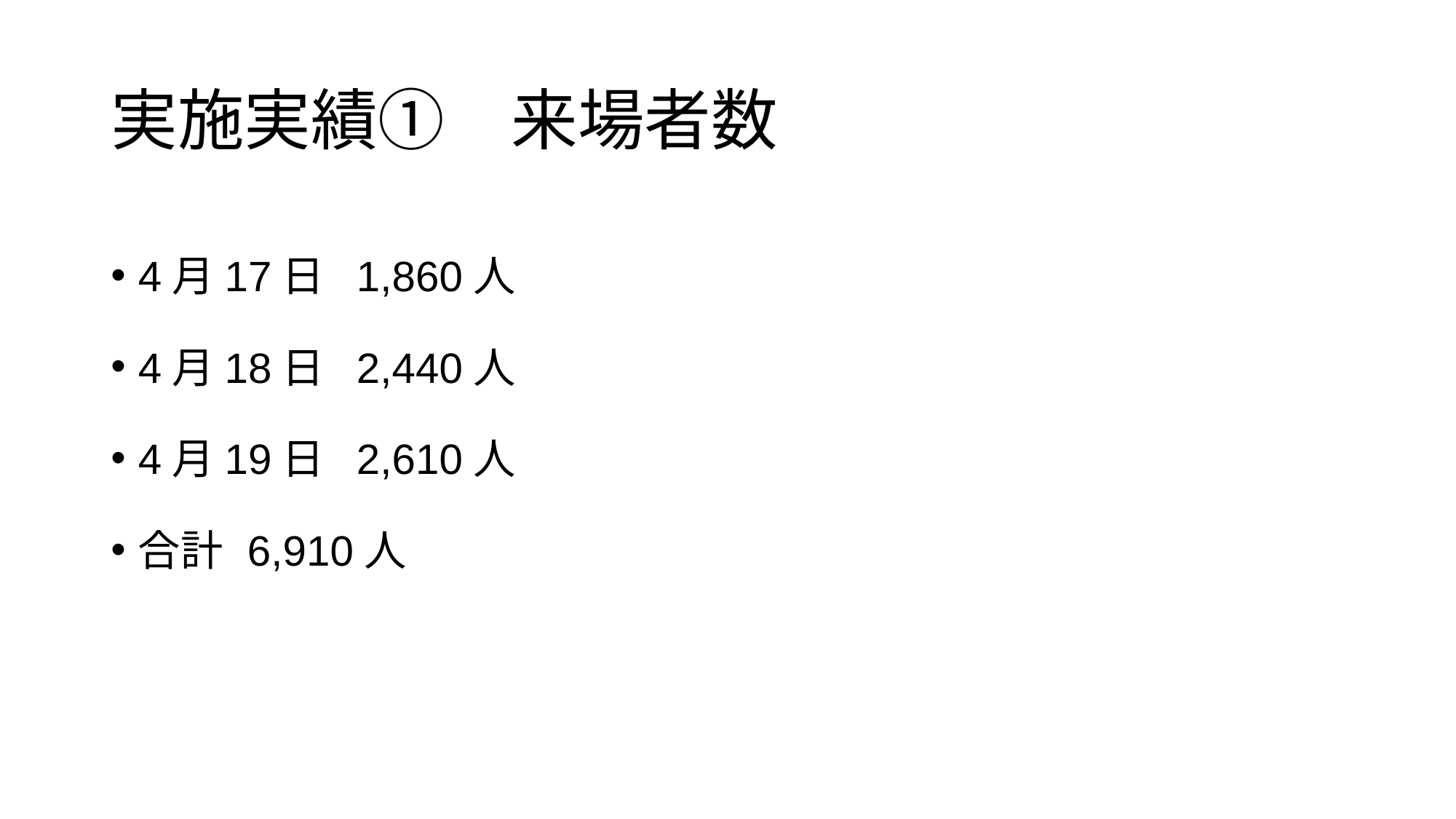

# 実施実績①　来場者数
4月17日	1,860人
4月18日	2,440人
4月19日	2,610人
合計	6,910人